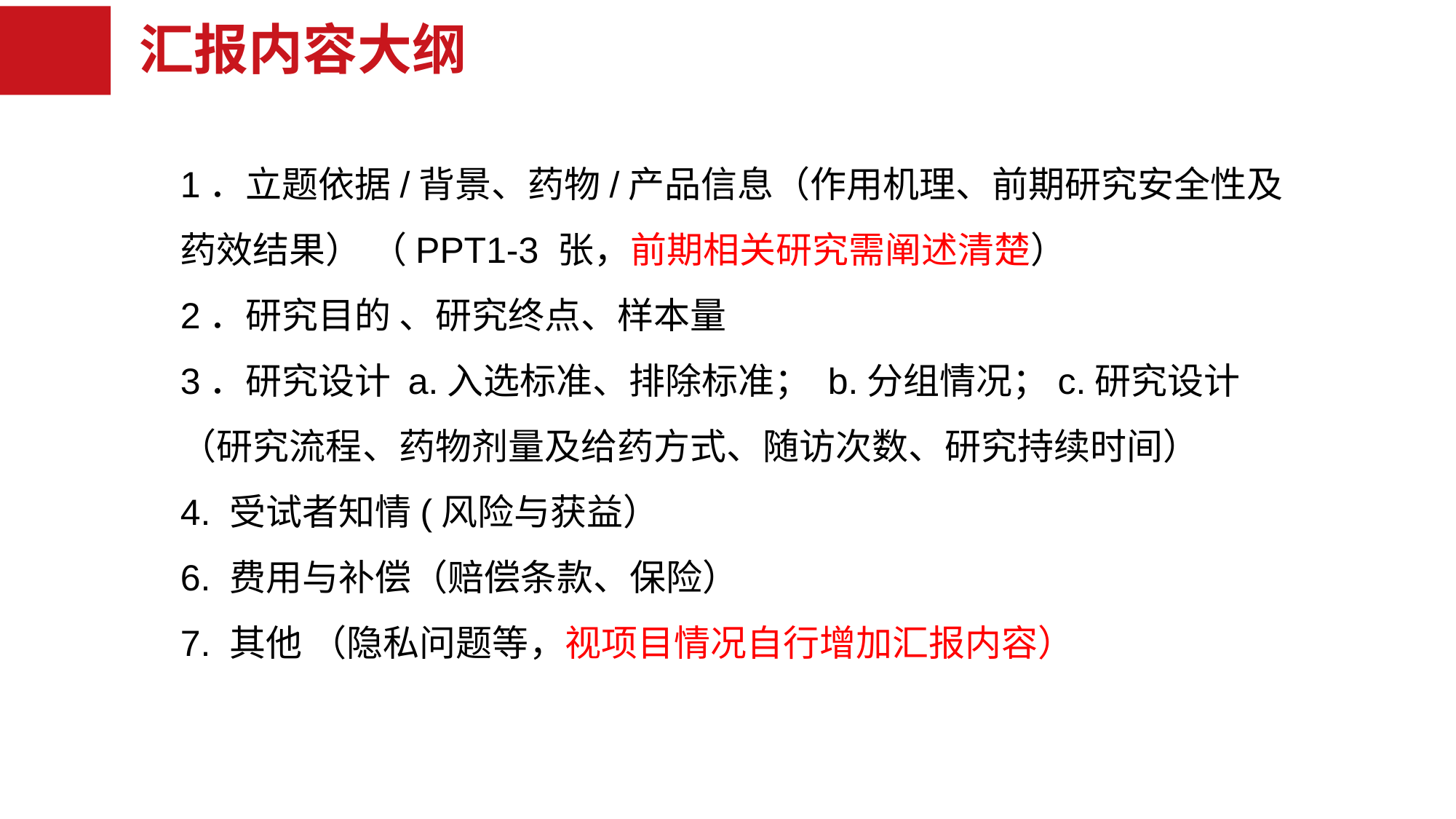

汇报内容大纲
1．立题依据/背景、药物/产品信息（作用机理、前期研究安全性及药效结果） （PPT1-3 张，前期相关研究需阐述清楚）
2．研究目的 、研究终点、样本量
3．研究设计 a.入选标准、排除标准； b.分组情况；c.研究设计（研究流程、药物剂量及给药方式、随访次数、研究持续时间）
4. 受试者知情(风险与获益）
6. 费用与补偿（赔偿条款、保险）
7. 其他 （隐私问题等，视项目情况自行增加汇报内容）